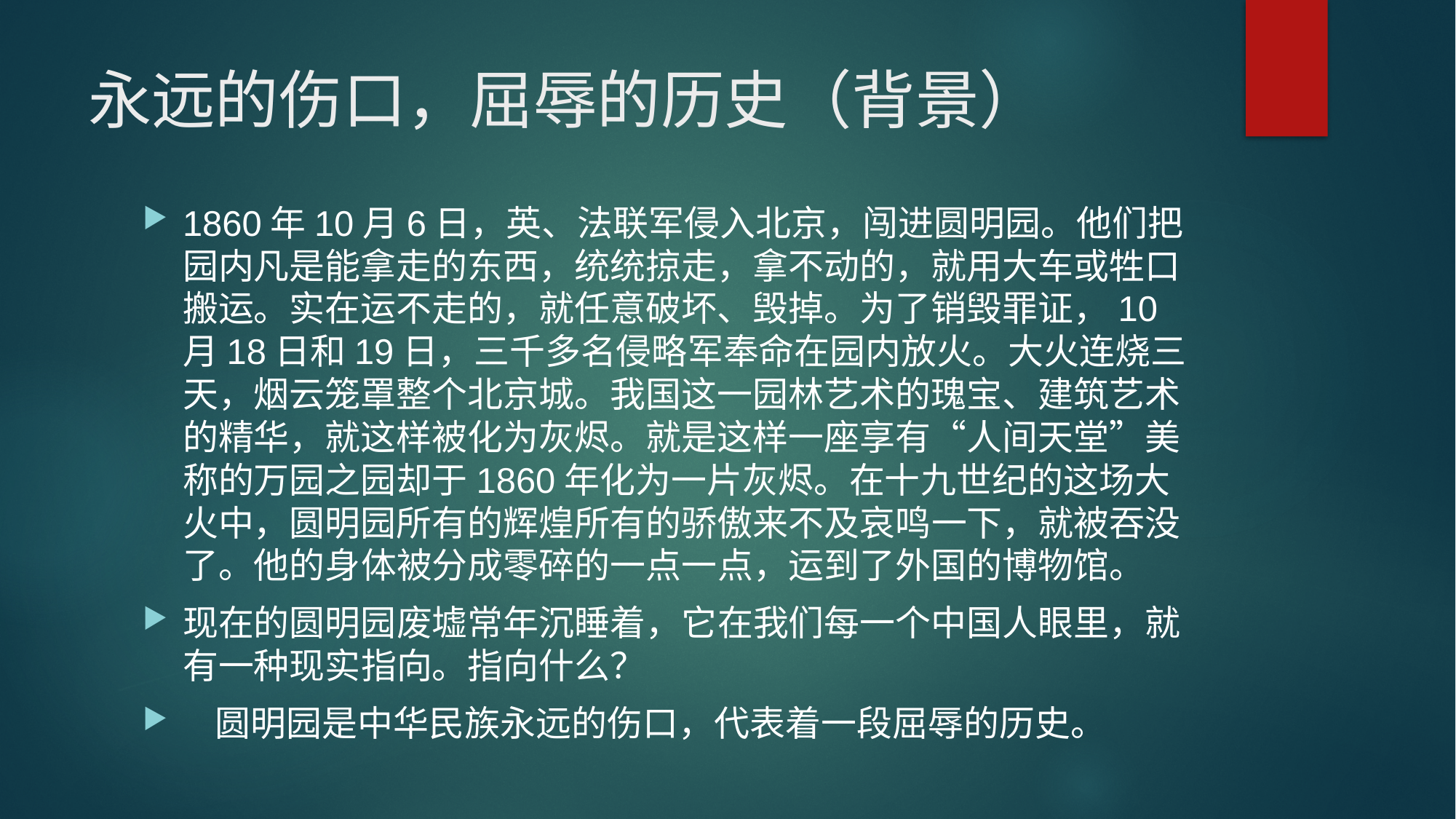

# 永远的伤口，屈辱的历史（背景）
1860年10月6日，英、法联军侵入北京，闯进圆明园。他们把园内凡是能拿走的东西，统统掠走，拿不动的，就用大车或牲口搬运。实在运不走的，就任意破坏、毁掉。为了销毁罪证，10月18日和19日，三千多名侵略军奉命在园内放火。大火连烧三天，烟云笼罩整个北京城。我国这一园林艺术的瑰宝、建筑艺术的精华，就这样被化为灰烬。就是这样一座享有“人间天堂”美称的万园之园却于1860年化为一片灰烬。在十九世纪的这场大火中，圆明园所有的辉煌所有的骄傲来不及哀鸣一下，就被吞没了。他的身体被分成零碎的一点一点，运到了外国的博物馆。
现在的圆明园废墟常年沉睡着，它在我们每一个中国人眼里，就有一种现实指向。指向什么？
   圆明园是中华民族永远的伤口，代表着一段屈辱的历史。